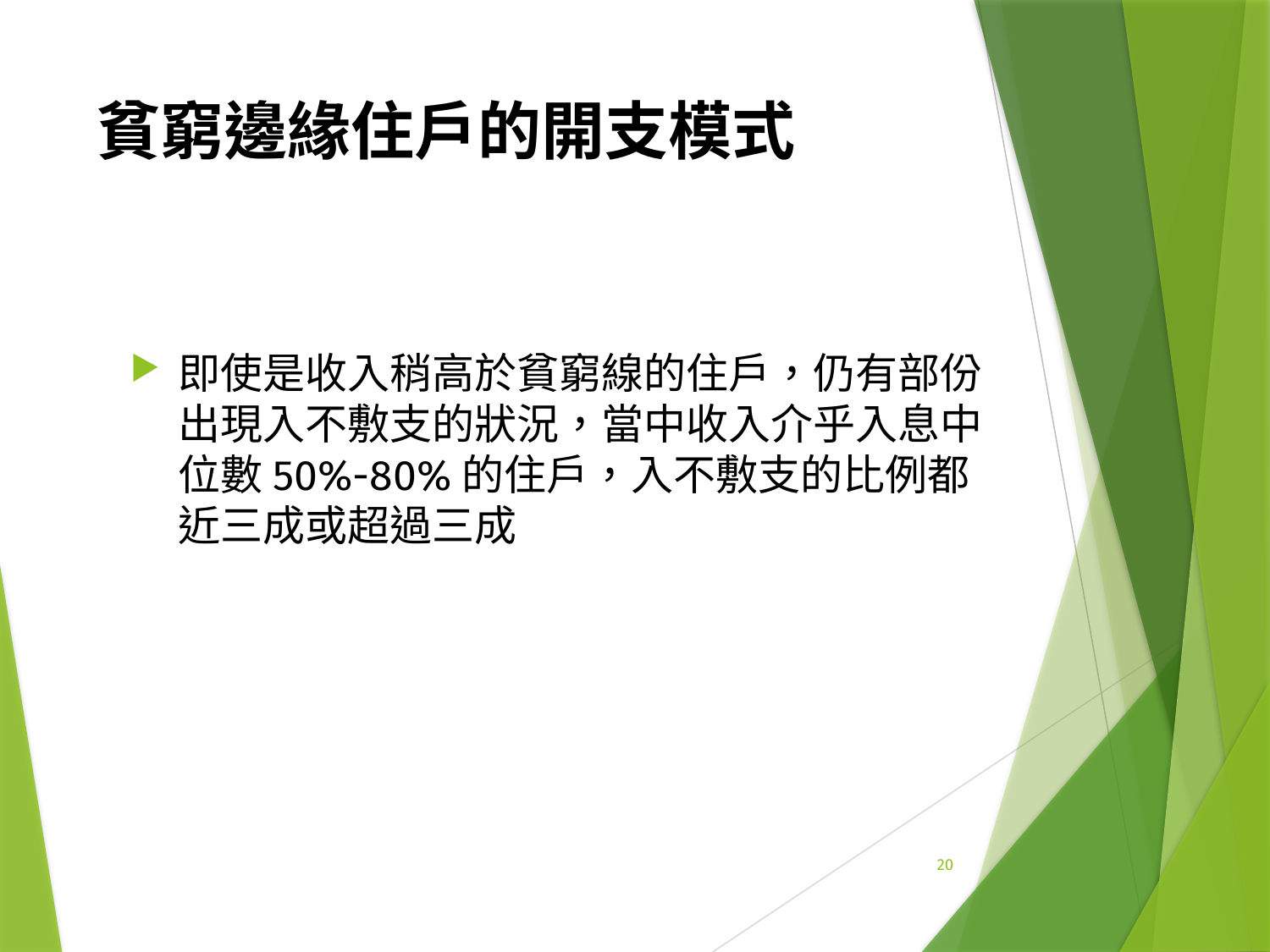

# 貧窮邊緣住戶的開支模式
即使是收入稍高於貧窮線的住戶，仍有部份出現入不敷支的狀況，當中收入介乎入息中位數50%-80%的住戶，入不敷支的比例都近三成或超過三成
20